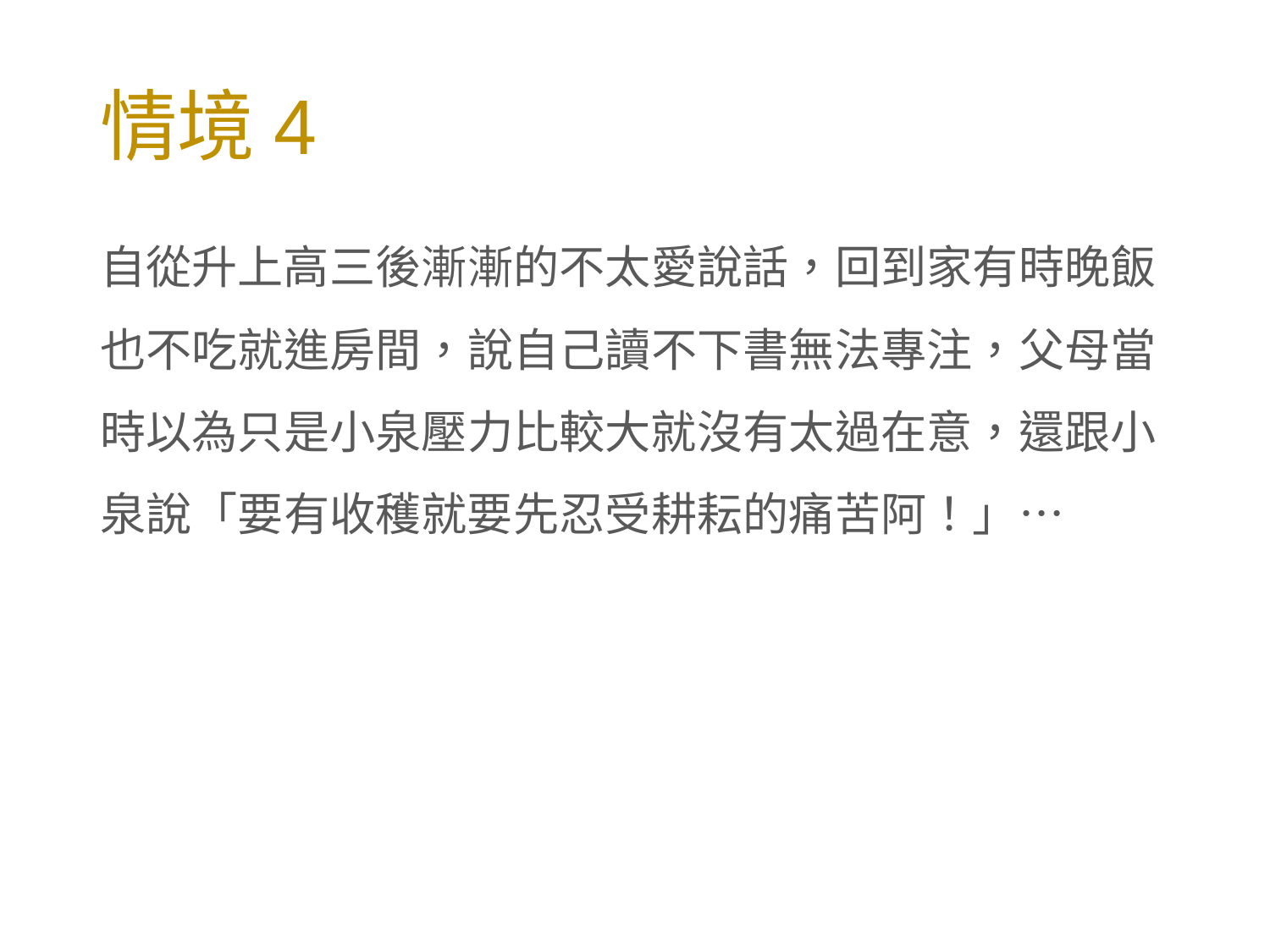

# 情境4
自從升上高三後漸漸的不太愛說話，回到家有時晚飯也不吃就進房間，說自己讀不下書無法專注，父母當時以為只是小泉壓力比較大就沒有太過在意，還跟小泉說「要有收穫就要先忍受耕耘的痛苦阿！」…